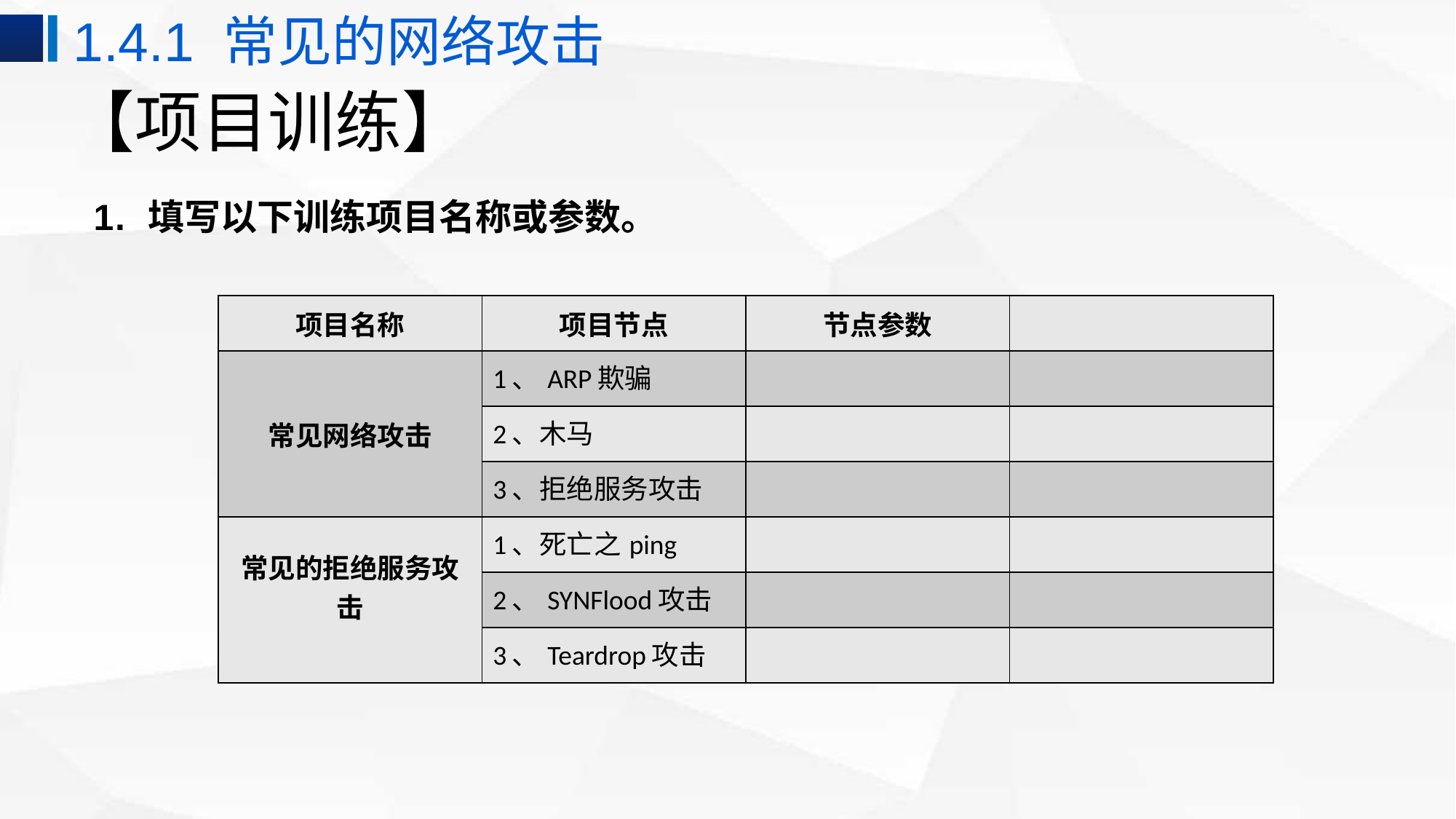

1.4.1 常见的网络攻击

# 【项目训练】
填写以下训练项目名称或参数。
| 项目名称 | 项目节点 | 节点参数 |  |
| --- | --- | --- | --- |
| 常见网络攻击 | 1、ARP欺骗 |  |  |
|  | 2、木马 |  |  |
|  | 3、拒绝服务攻击 |  |  |
| 常见的拒绝服务攻击 | 1、死亡之ping |  |  |
|  | 2、SYNFlood攻击 |  |  |
|  | 3、Teardrop攻击 |  |  |